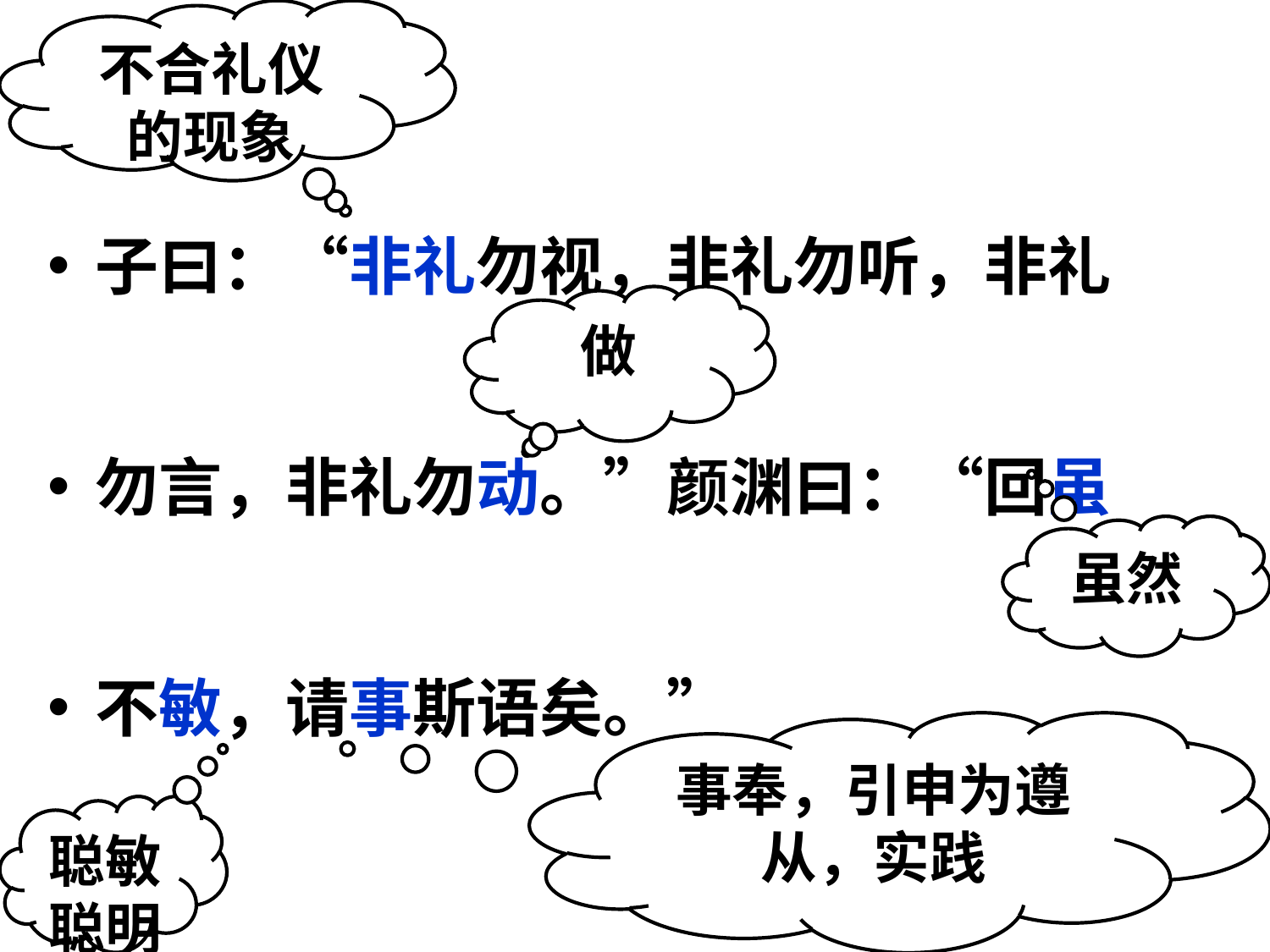

不合礼仪的现象

子曰：“非礼勿视，非礼勿听，非礼

勿言，非礼勿动。”颜渊曰：“回虽

不敏，请事斯语矣。”

做
虽然
事奉，引申为遵从，实践
聪敏
聪明